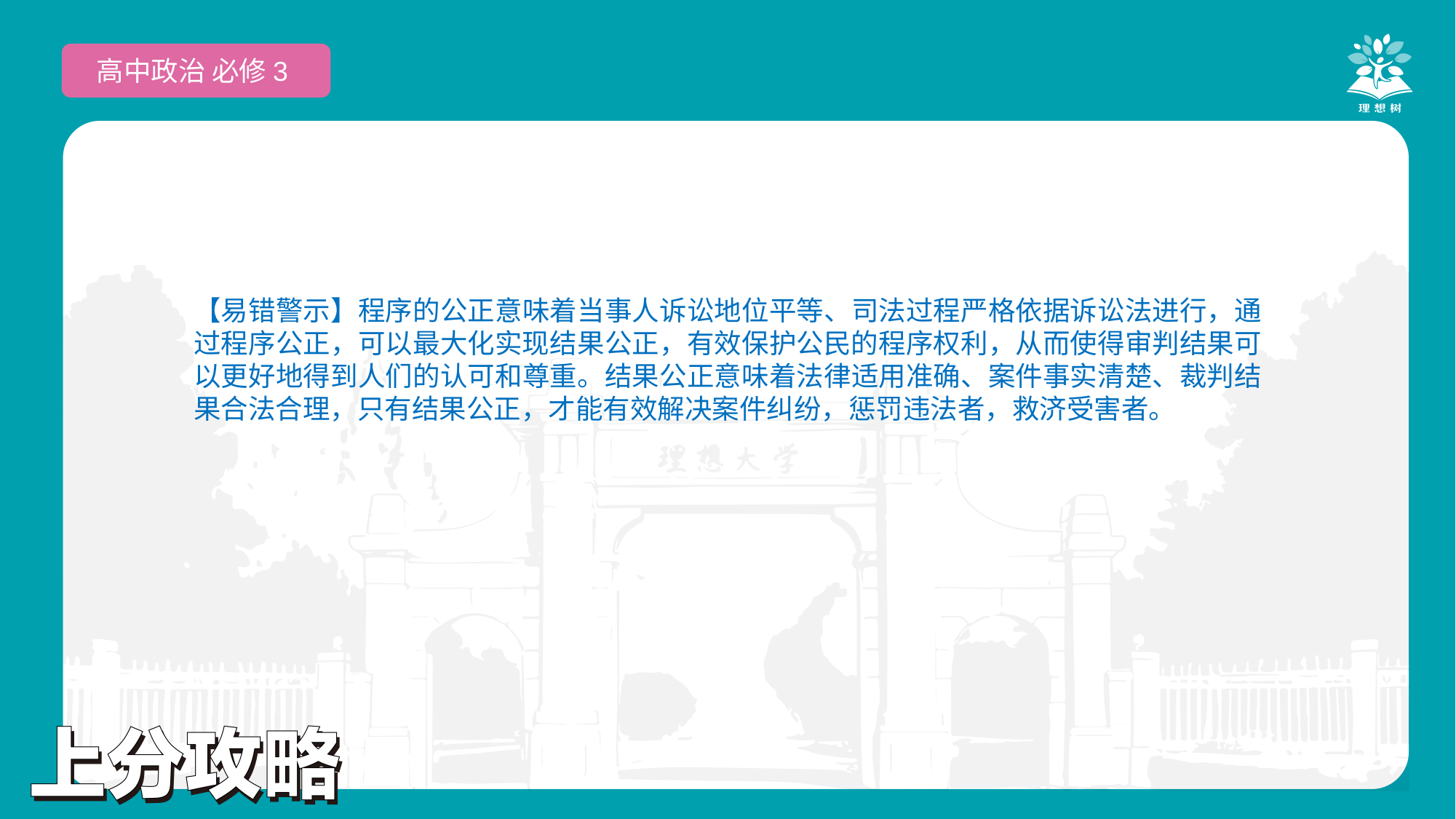

高中政治 必修3
【易错警示】程序的公正意味着当事人诉讼地位平等、司法过程严格依据诉讼法进行，通过程序公正，可以最大化实现结果公正，有效保护公民的程序权利，从而使得审判结果可以更好地得到人们的认可和尊重。结果公正意味着法律适用准确、案件事实清楚、裁判结果合法合理，只有结果公正，才能有效解决案件纠纷，惩罚违法者，救济受害者。